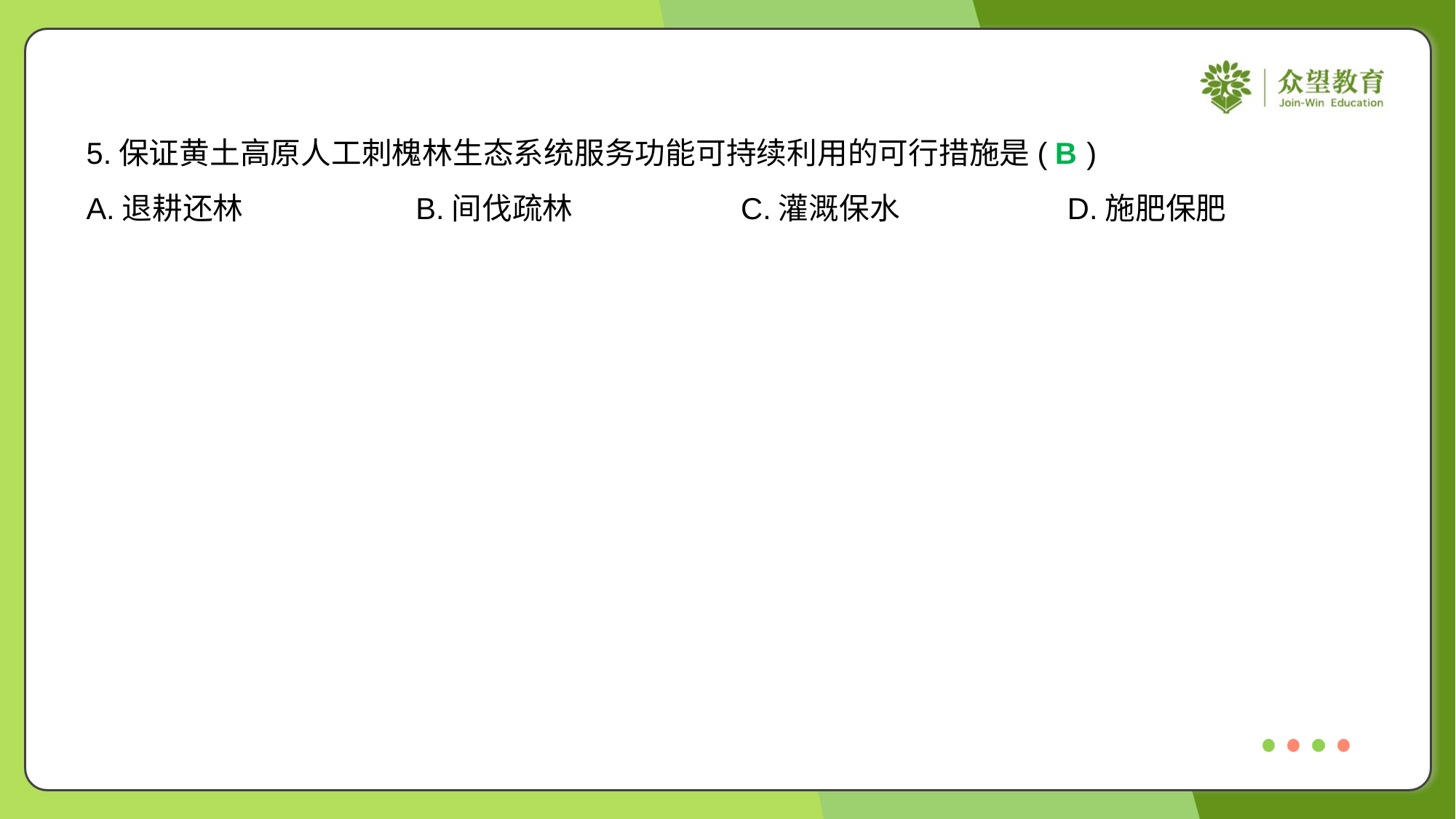

5.保证黄土高原人工刺槐林生态系统服务功能可持续利用的可行措施是(     )
B
A.退耕还林	B.间伐疏林	C.灌溉保水	D.施肥保肥